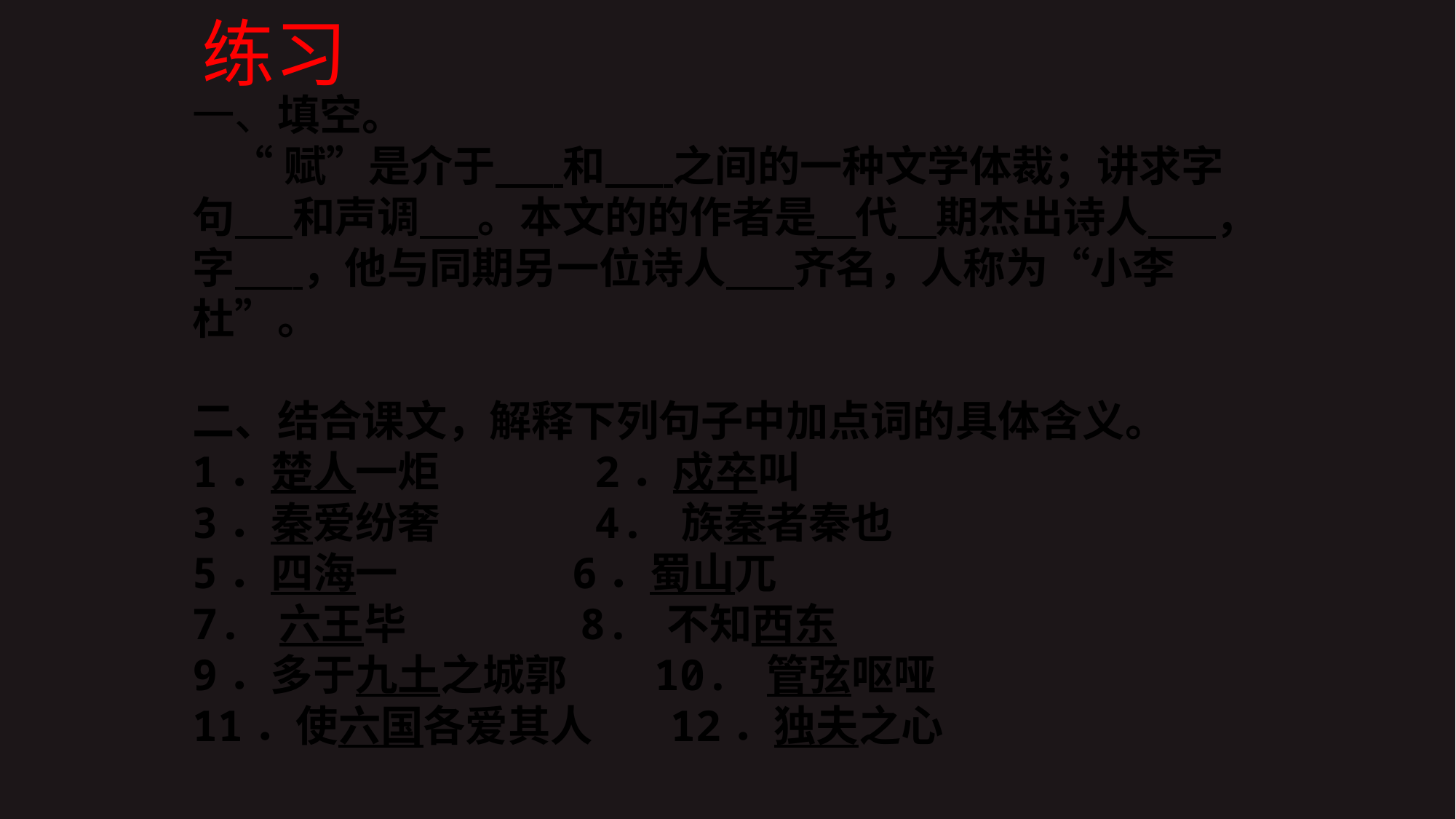

练习
一、填空。
    “赋”是介于       和       之间的一种文学体裁；讲求字句      和声调      。本文的的作者是    代    期杰出诗人       ，字       ，他与同期另一位诗人       齐名，人称为“小李杜”。

二、结合课文，解释下列句子中加点词的具体含义。
1．楚人一炬               2．戍卒叫
3．秦爱纷奢               4. 族秦者秦也
5．四海一                 6．蜀山兀
7. 六王毕                 8. 不知西东
9．多于九土之城郭        10. 管弦呕哑
11．使六国各爱其人       12．独夫之心